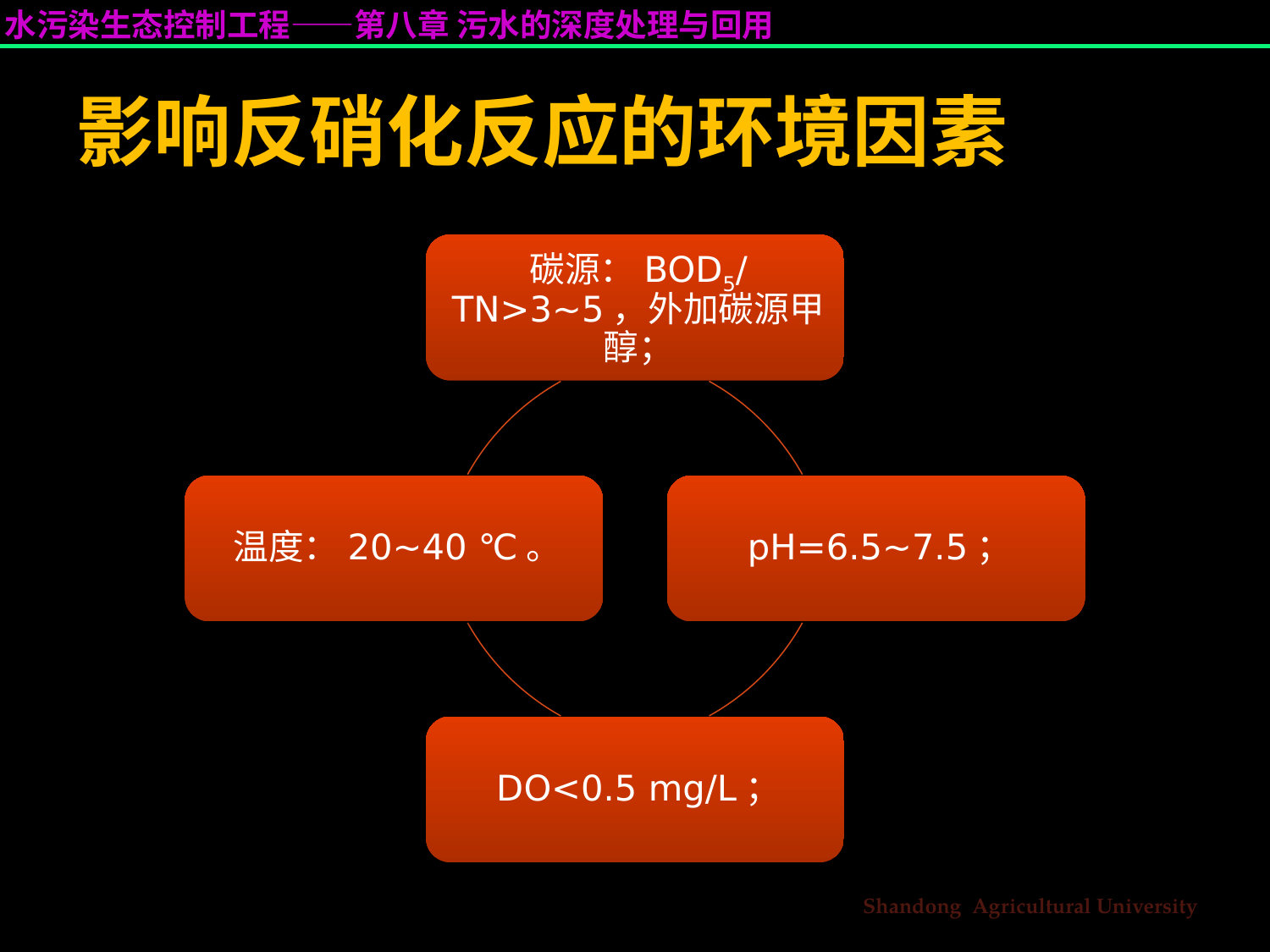

# 影响反硝化反应的环境因素
碳源：BOD5/TN>3~5，外加碳源甲醇；
pH=6.5~7.5；
DO<0.5 mg/L；
温度：20~40 ℃。